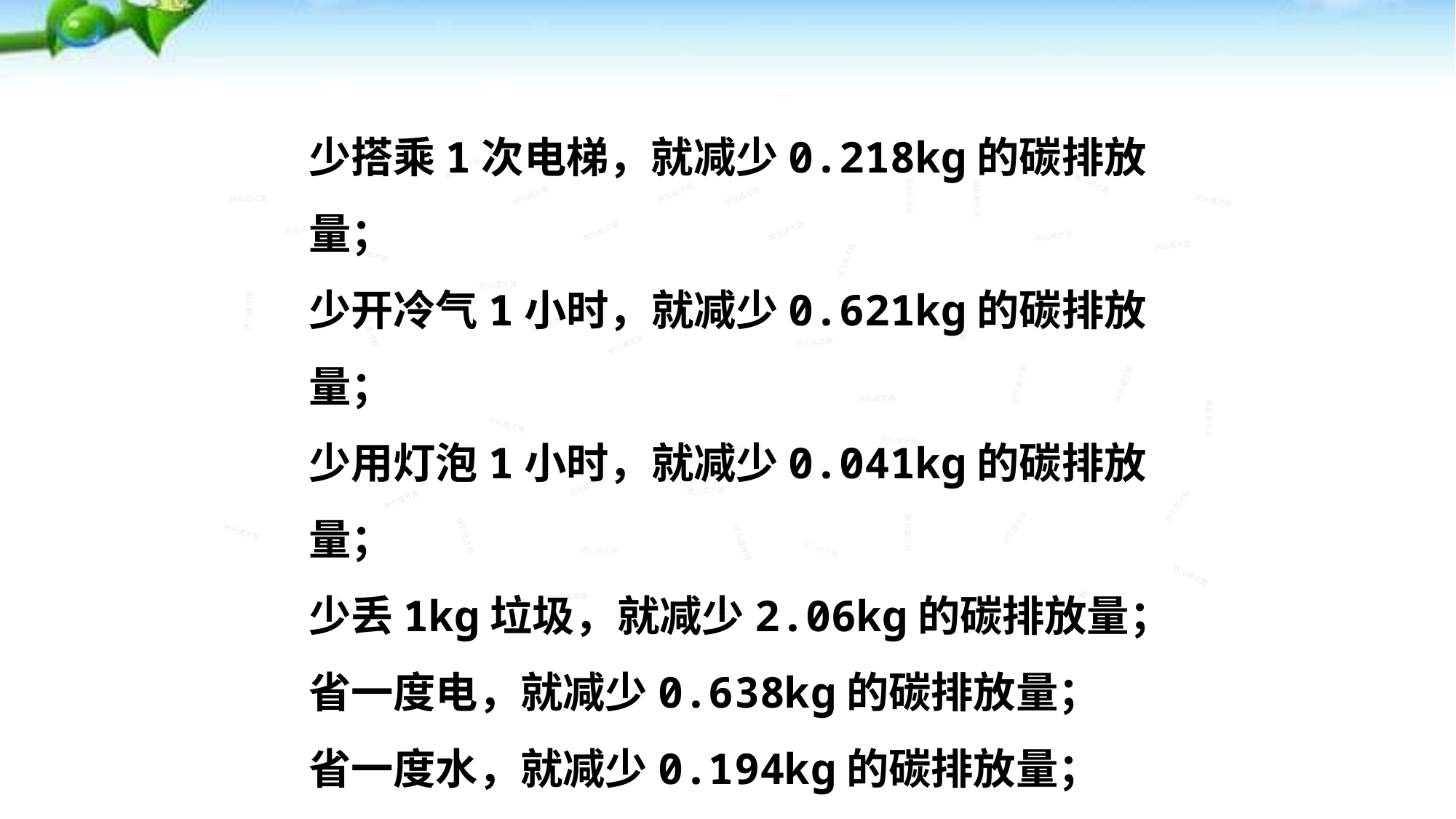

少搭乘1次电梯，就减少0.218kg的碳排放量；
少开冷气1小时，就减少0.621kg的碳排放量；
少用灯泡1小时，就减少0.041kg的碳排放量；
少丢1kg垃圾，就减少2.06kg的碳排放量；
省一度电，就减少0.638kg的碳排放量；
省一度水，就减少0.194kg的碳排放量；
状元成才路
状元成才路
状元成才路
状元成才路
状元成才路
状元成才路
状元成才路
状元成才路
状元成才路
状元成才路
状元成才路
状元成才路
状元成才路
状元成才路
状元成才路
状元成才路
状元成才路
状元成才路
状元成才路
状元成才路
状元成才路
状元成才路
状元成才路
状元成才路
状元成才路
状元成才路
状元成才路
状元成才路
状元成才路
状元成才路
状元成才路
状元成才路
状元成才路
状元成才路
状元成才路
状元成才路
状元成才路
状元成才路
状元成才路
状元成才路
状元成才路
状元成才路
状元成才路
状元成才路
状元成才路
状元成才路
状元成才路
状元成才路
状元成才路
状元成才路
状元成才路
状元成才路
状元成才路
状元成才路
状元成才路
状元成才路
状元成才路
状元成才路
状元成才路
状元成才路
状元成才路
状元成才路
状元成才路
状元成才路
状元成才路
状元成才路
状元成才路
状元成才路
状元成才路
状元成才路
状元成才路
状元成才路
状元成才路
状元成才路
状元成才路
状元成才路
状元成才路
状元成才路
状元成才路
状元成才路
状元成才路
状元成才路
状元成才路
状元成才路
状元成才路
状元成才路
状元成才路
状元成才路
状元成才路
状元成才路
状元成才路
状元成才路
状元成才路
状元成才路
状元成才路
状元成才路
状元成才路
状元成才路
状元成才路
状元成才路